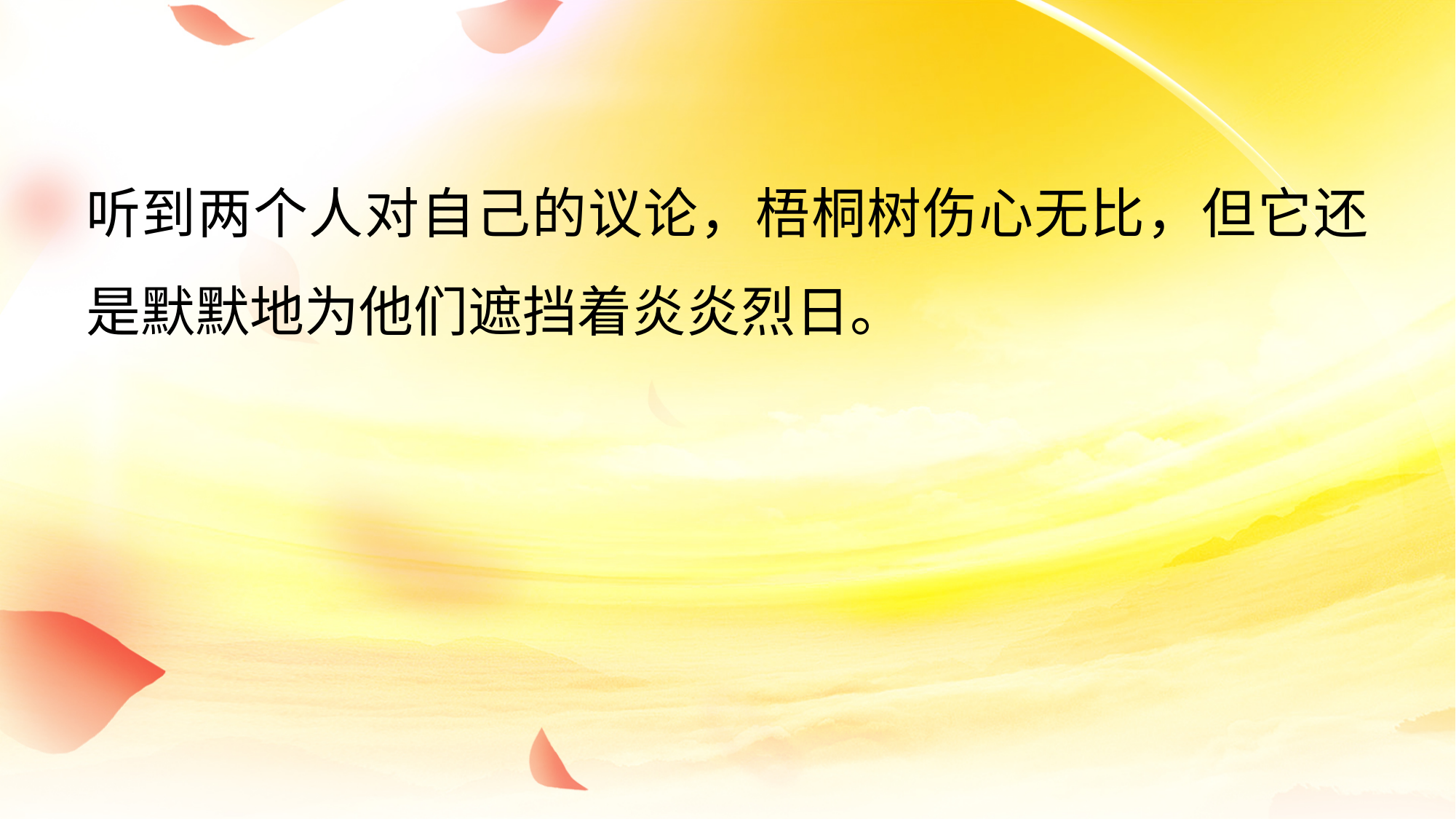

听到两个人对自己的议论，梧桐树伤心无比，但它还是默默地为他们遮挡着炎炎烈日。